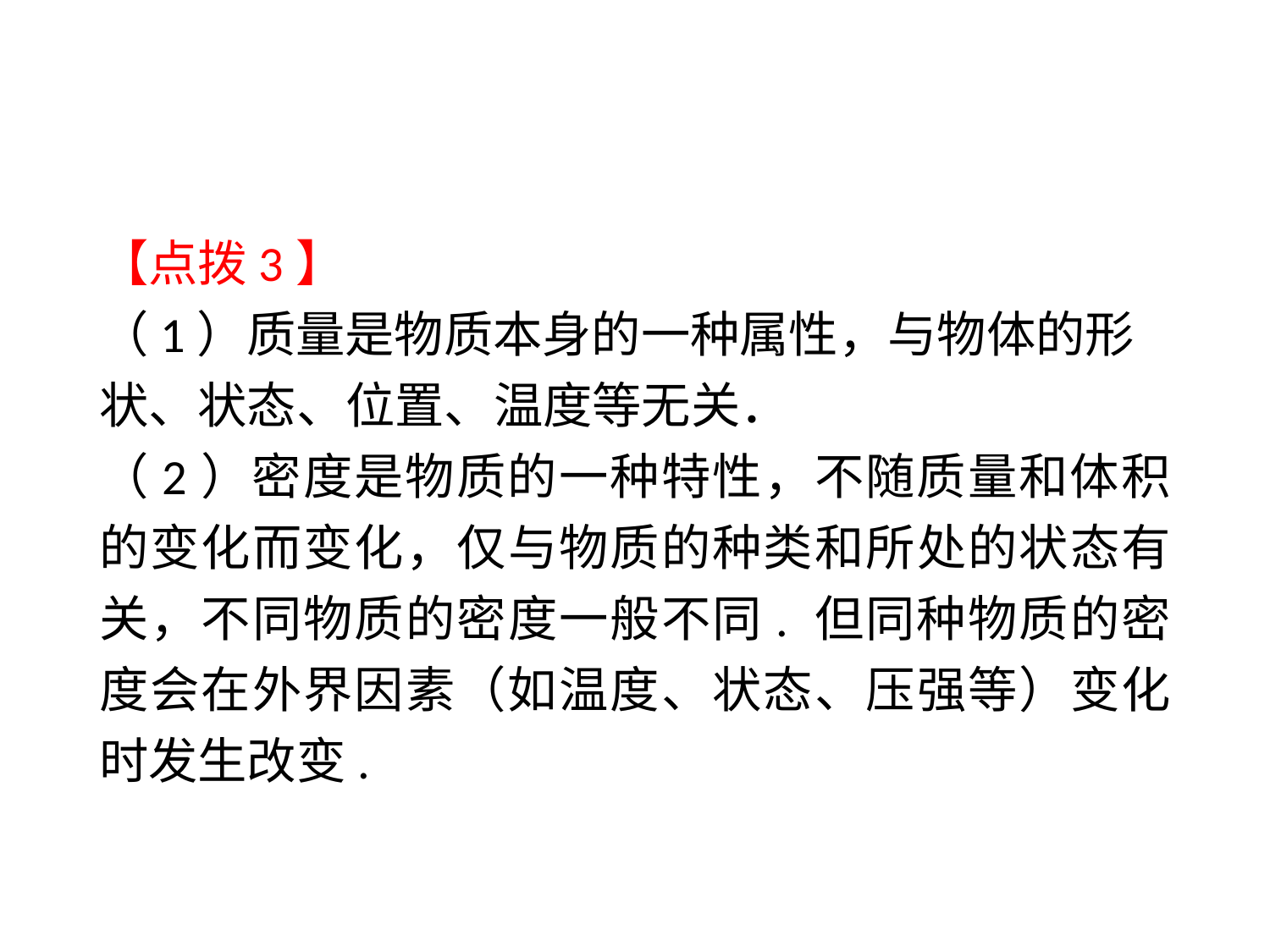

【点拨3】
（1）质量是物质本身的一种属性，与物体的形状、状态、位置、温度等无关．
（2）密度是物质的一种特性，不随质量和体积的变化而变化，仅与物质的种类和所处的状态有关，不同物质的密度一般不同. 但同种物质的密度会在外界因素（如温度、状态、压强等）变化时发生改变.